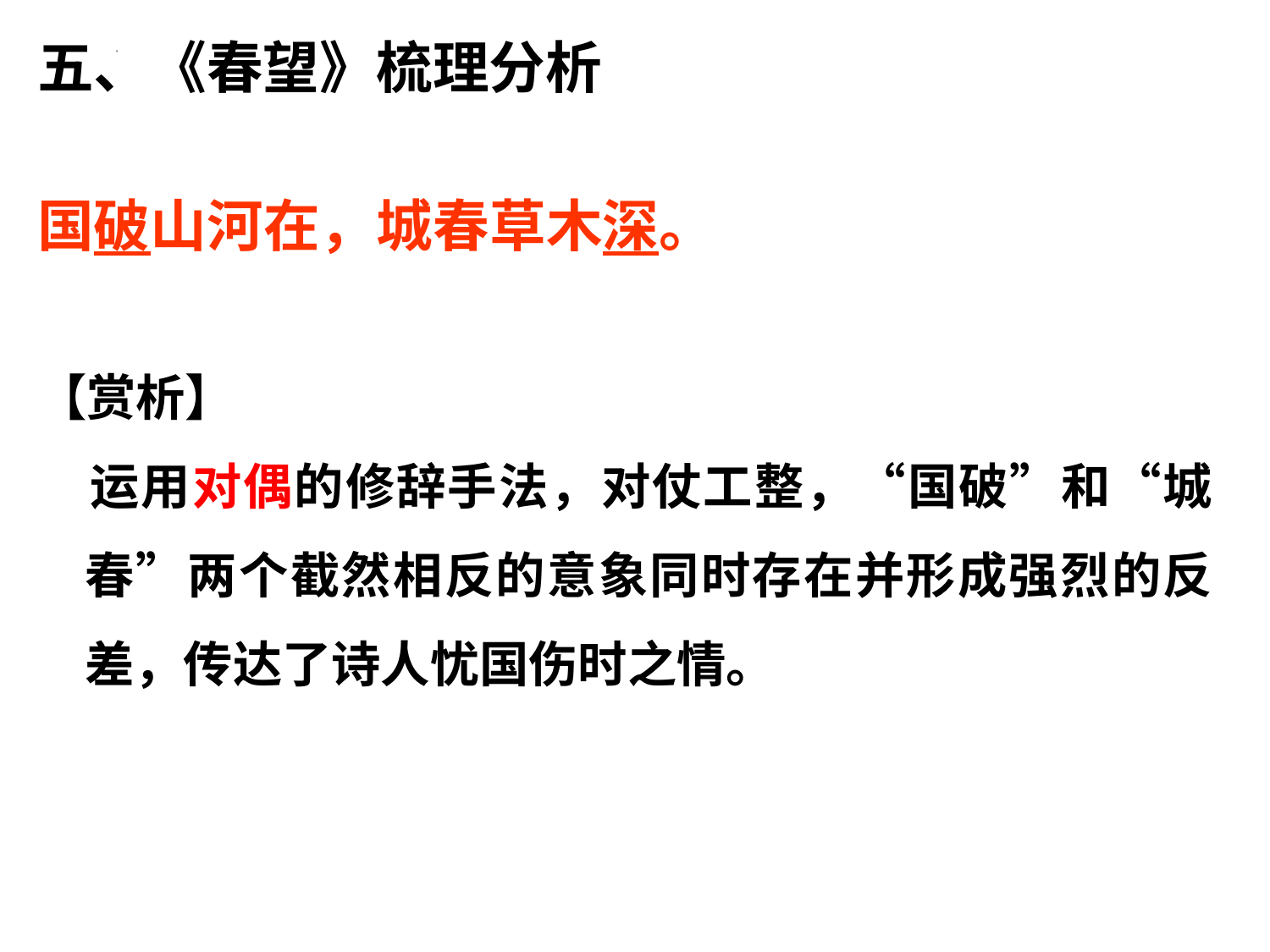

五、《春望》梳理分析

国破山河在，城春草木深。

【赏析】
   运用对偶的修辞手法，对仗工整，“国破”和“城春”两个截然相反的意象同时存在并形成强烈的反差，传达了诗人忧国伤时之情。